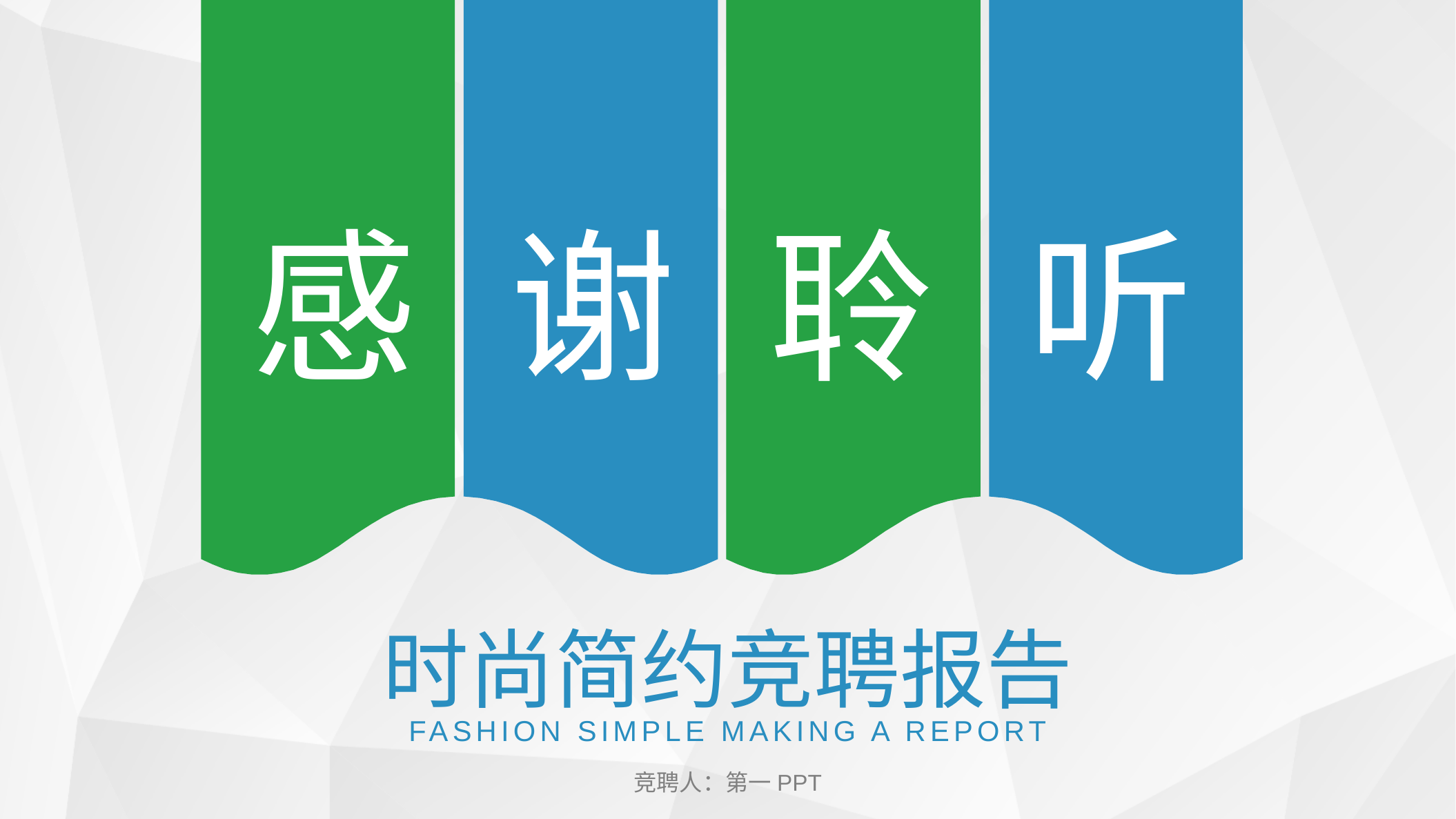

感
谢
聆
听
时尚简约竞聘报告
FASHION SIMPLE MAKING A REPORT
竞聘人：第一PPT